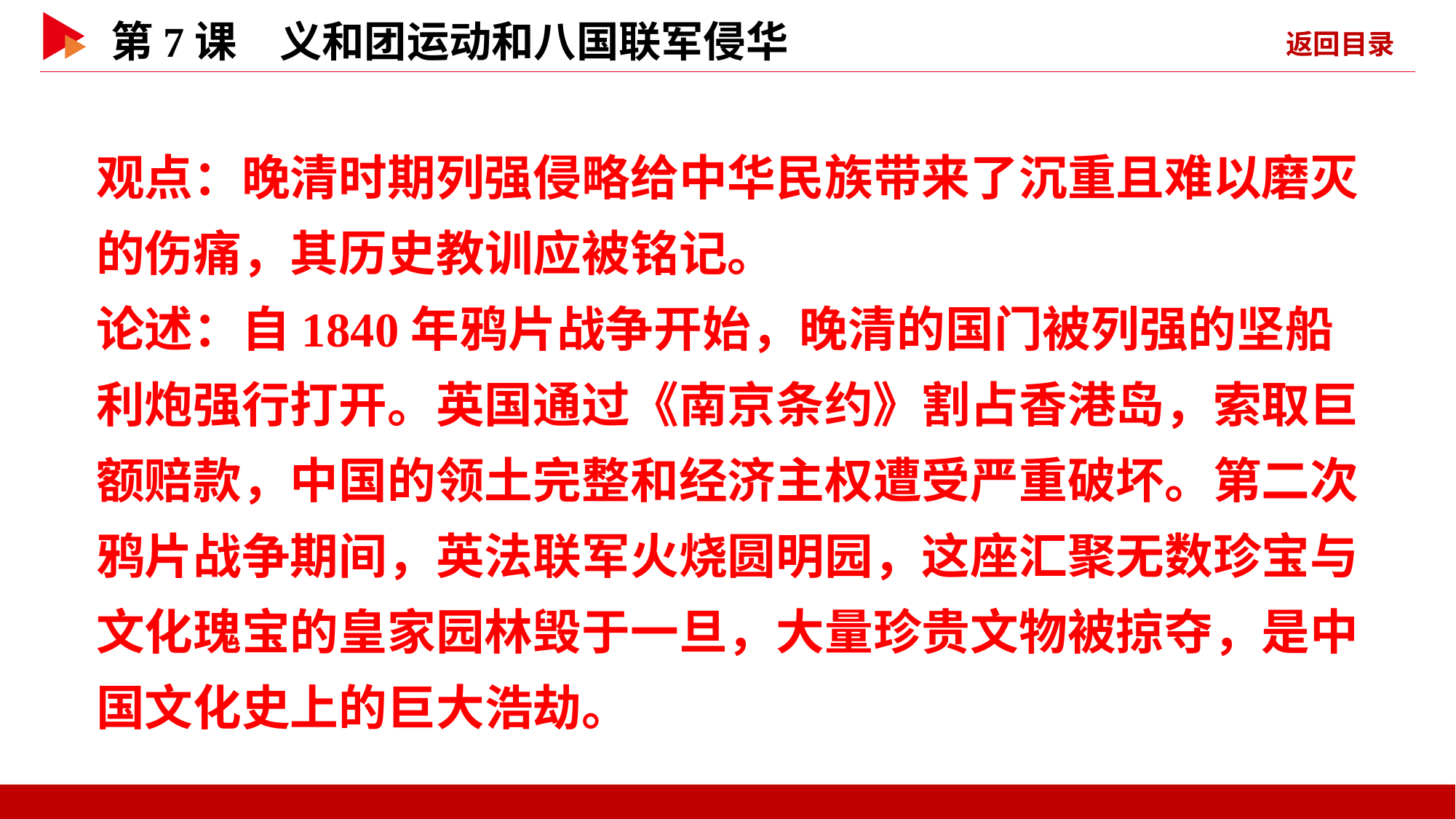

观点：晚清时期列强侵略给中华民族带来了沉重且难以磨灭的伤痛，其历史教训应被铭记。
论述：自1840年鸦片战争开始，晚清的国门被列强的坚船利炮强行打开。英国通过《南京条约》割占香港岛，索取巨额赔款，中国的领土完整和经济主权遭受严重破坏。第二次鸦片战争期间，英法联军火烧圆明园，这座汇聚无数珍宝与文化瑰宝的皇家园林毁于一旦，大量珍贵文物被掠夺，是中国文化史上的巨大浩劫。